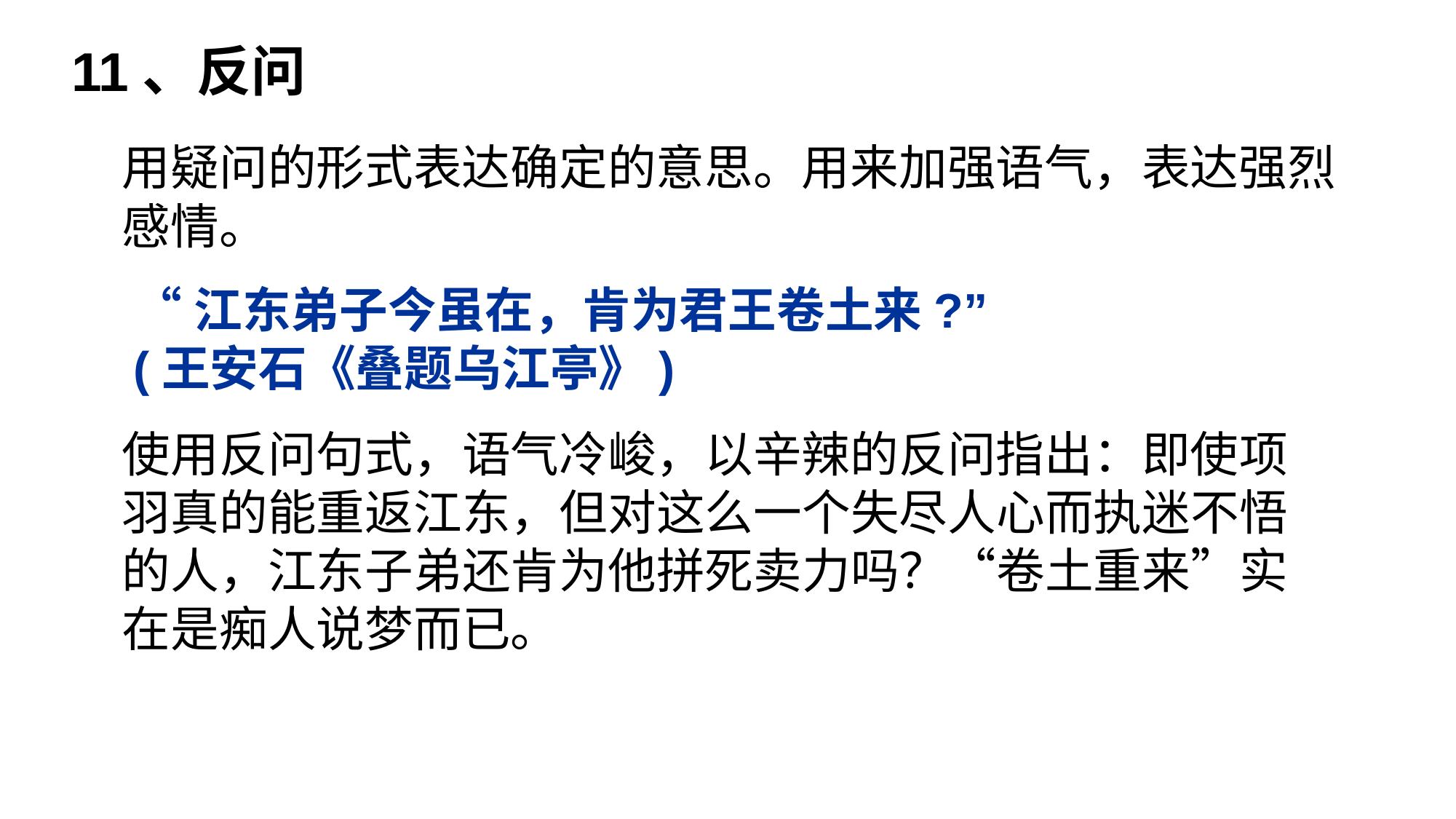

11、反问
用疑问的形式表达确定的意思。用来加强语气，表达强烈感情。
“江东弟子今虽在，肯为君王卷土来?”
(王安石《叠题乌江亭》)
使用反问句式，语气冷峻，以辛辣的反问指出：即使项羽真的能重返江东，但对这么一个失尽人心而执迷不悟的人，江东子弟还肯为他拼死卖力吗？“卷土重来”实在是痴人说梦而已。